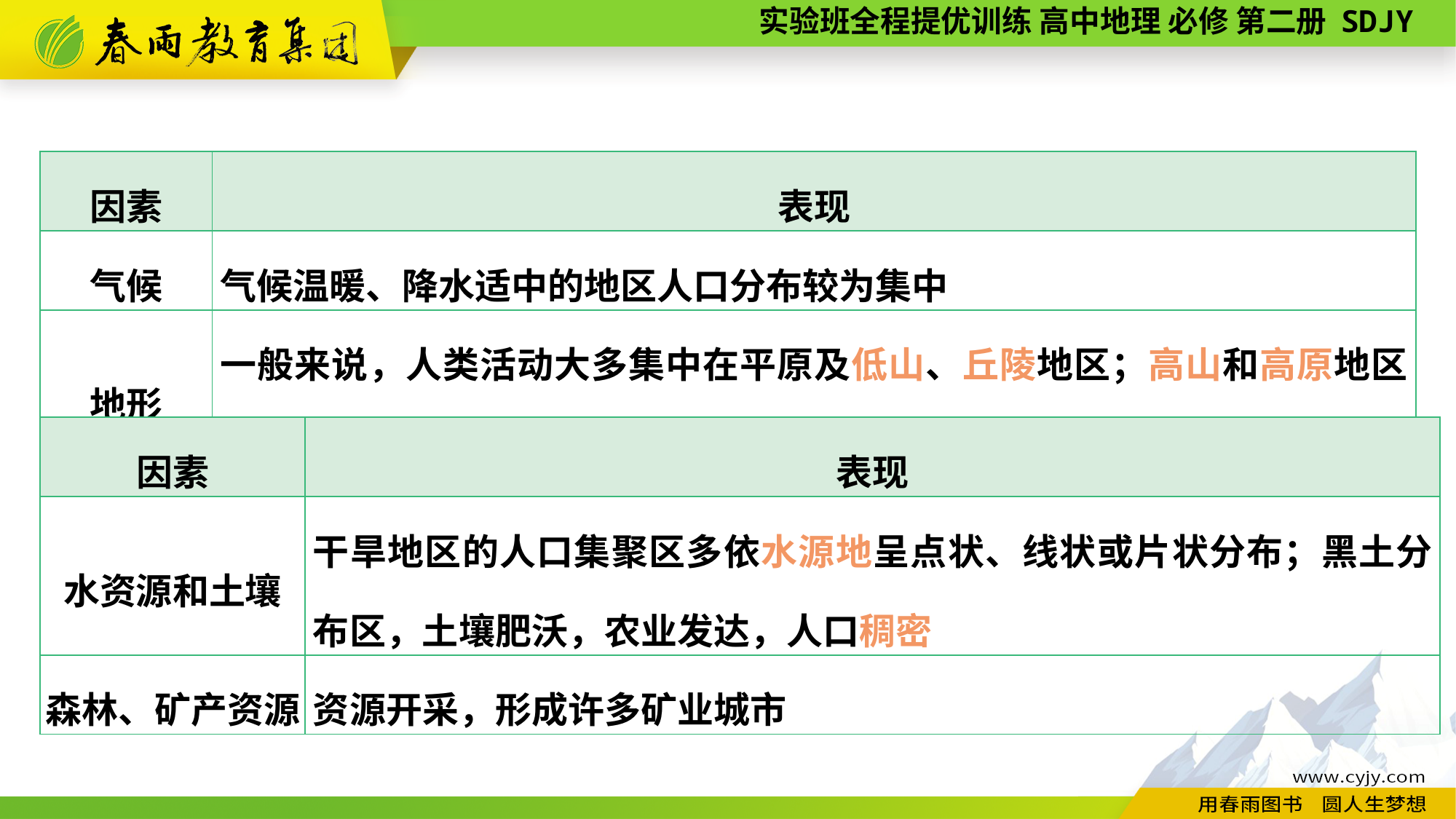

| 因素 | 表现 |
| --- | --- |
| 气候 | 气候温暖、降水适中的地区人口分布较为集中 |
| 地形 | 一般来说，人类活动大多集中在平原及低山、丘陵地区；高山和高原地区人口稀少，甚至无人居住 |
| 因素 | 表现 |
| --- | --- |
| 水资源和土壤 | 干旱地区的人口集聚区多依水源地呈点状、线状或片状分布；黑土分布区，土壤肥沃，农业发达，人口稠密 |
| 森林、矿产资源 | 资源开采，形成许多矿业城市 |